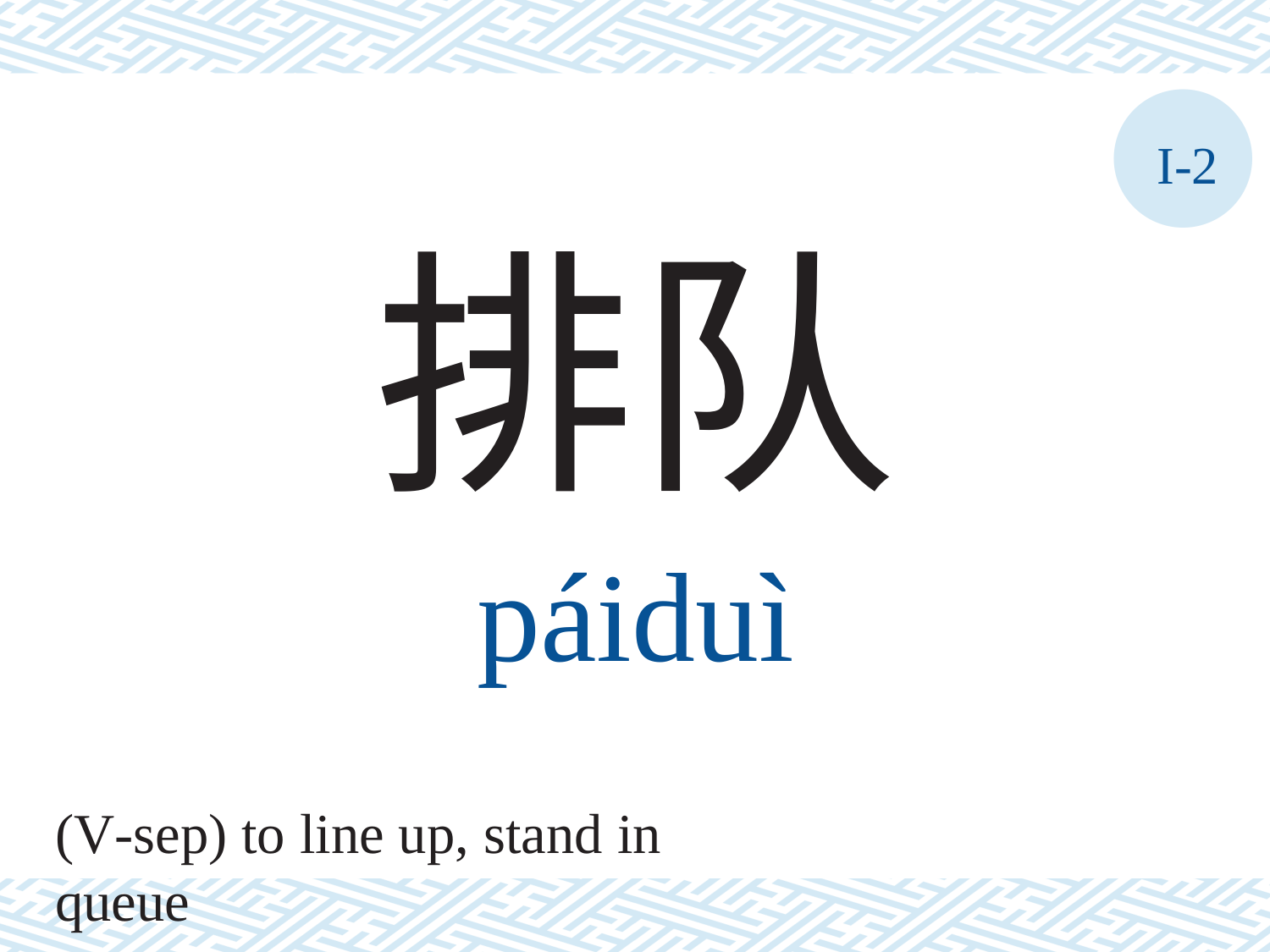

I-2
排队
páiduì
(V-sep) to line up, stand in queue